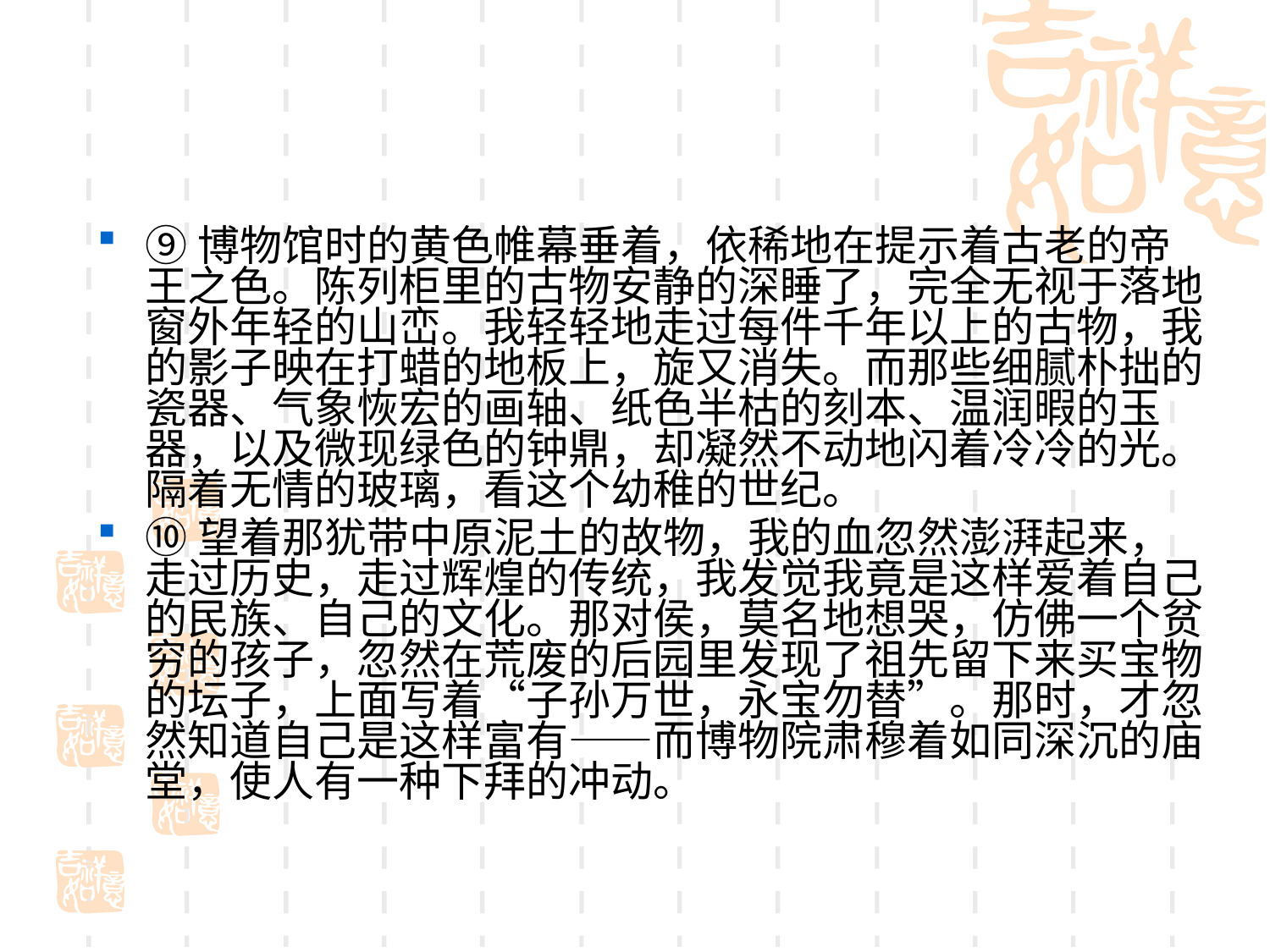

#
⑨博物馆时的黄色帷幕垂着，依稀地在提示着古老的帝王之色。陈列柜里的古物安静的深睡了，完全无视于落地窗外年轻的山峦。我轻轻地走过每件千年以上的古物，我的影子映在打蜡的地板上，旋又消失。而那些细腻朴拙的瓷器、气象恢宏的画轴、纸色半枯的刻本、温润暇的玉器，以及微现绿色的钟鼎，却凝然不动地闪着冷冷的光。隔着无情的玻璃，看这个幼稚的世纪。
⑩望着那犹带中原泥土的故物，我的血忽然澎湃起来，走过历史，走过辉煌的传统，我发觉我竟是这样爱着自己的民族、自己的文化。那对侯，莫名地想哭，仿佛一个贫穷的孩子，忽然在荒废的后园里发现了祖先留下来买宝物的坛子，上面写着“子孙万世，永宝勿替”。那时，才忽然知道自己是这样富有——而博物院肃穆着如同深沉的庙堂，使人有一种下拜的冲动。